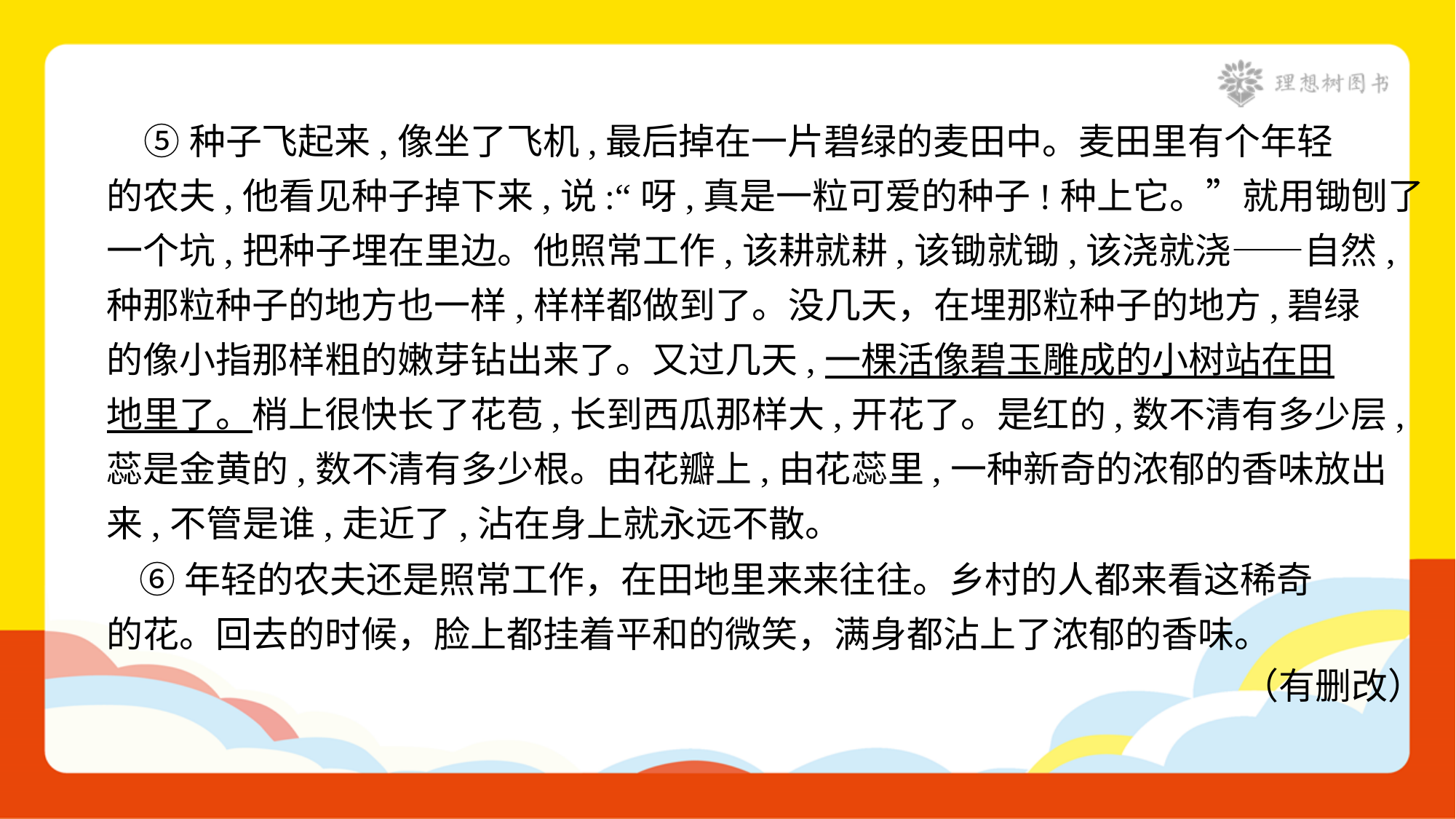

⑤种子飞起来,像坐了飞机,最后掉在一片碧绿的麦田中。麦田里有个年轻
的农夫,他看见种子掉下来,说:“呀,真是一粒可爱的种子!种上它。”就用锄刨了
一个坑,把种子埋在里边。他照常工作,该耕就耕,该锄就锄,该浇就浇——自然,
种那粒种子的地方也一样,样样都做到了。没几天，在埋那粒种子的地方,碧绿
的像小指那样粗的嫩芽钻出来了。又过几天,一棵活像碧玉雕成的小树站在田
地里了。梢上很快长了花苞,长到西瓜那样大,开花了。是红的,数不清有多少层,
蕊是金黄的,数不清有多少根。由花瓣上,由花蕊里,一种新奇的浓郁的香味放出
来,不管是谁,走近了,沾在身上就永远不散。
    ⑥年轻的农夫还是照常工作，在田地里来来往往。乡村的人都来看这稀奇
的花。回去的时候，脸上都挂着平和的微笑，满身都沾上了浓郁的香味。
（有删改）